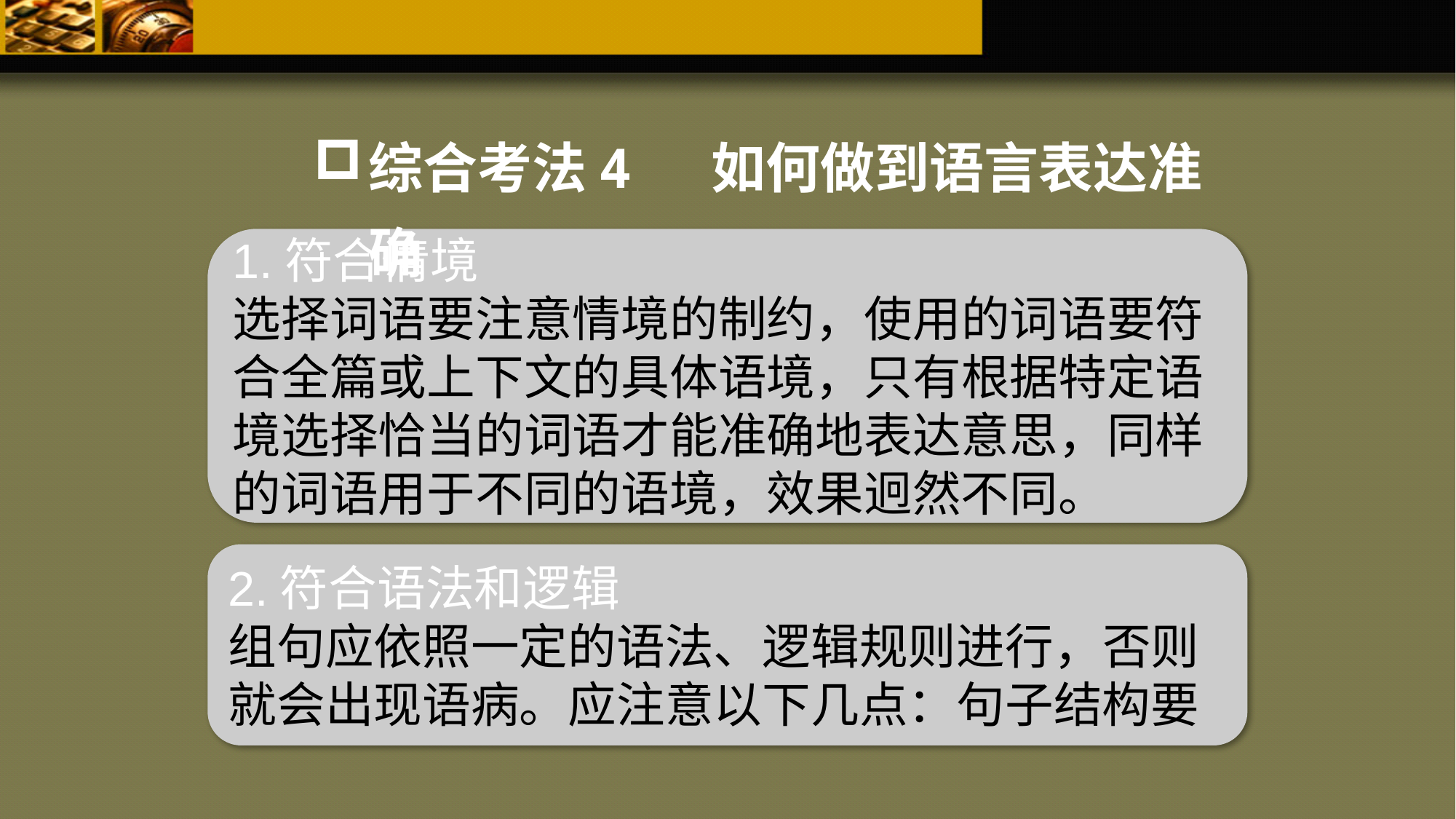

综合考法4  如何做到语言表达准确
1.符合情境
选择词语要注意情境的制约，使用的词语要符合全篇或上下文的具体语境，只有根据特定语境选择恰当的词语才能准确地表达意思，同样的词语用于不同的语境，效果迥然不同。
2.符合语法和逻辑
组句应依照一定的语法、逻辑规则进行，否则就会出现语病。应注意以下几点：句子结构要